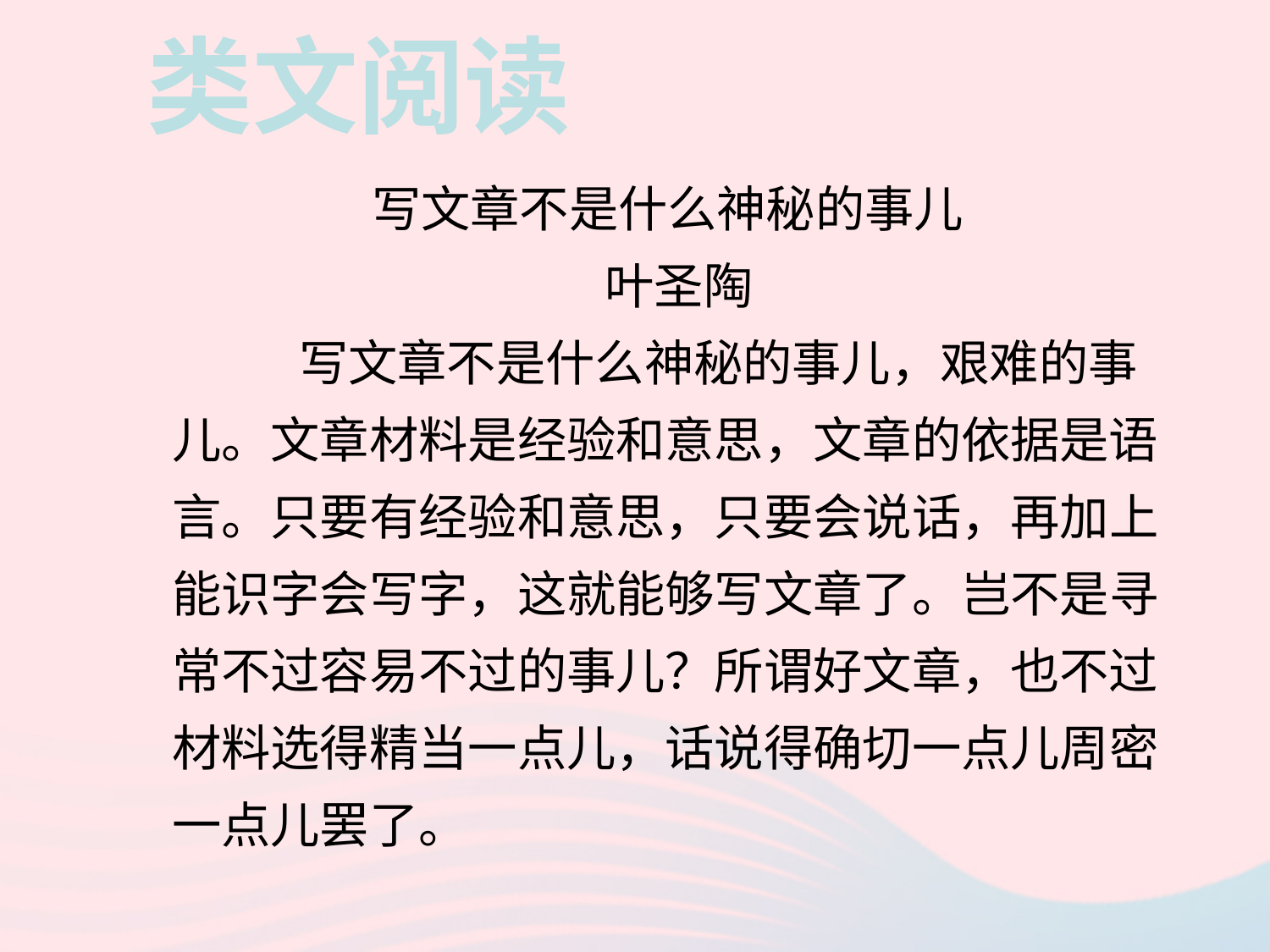

类文阅读
写文章不是什么神秘的事儿
 叶圣陶
	写文章不是什么神秘的事儿，艰难的事儿。文章材料是经验和意思，文章的依据是语言。只要有经验和意思，只要会说话，再加上能识字会写字，这就能够写文章了。岂不是寻常不过容易不过的事儿？所谓好文章，也不过材料选得精当一点儿，话说得确切一点儿周密一点儿罢了。